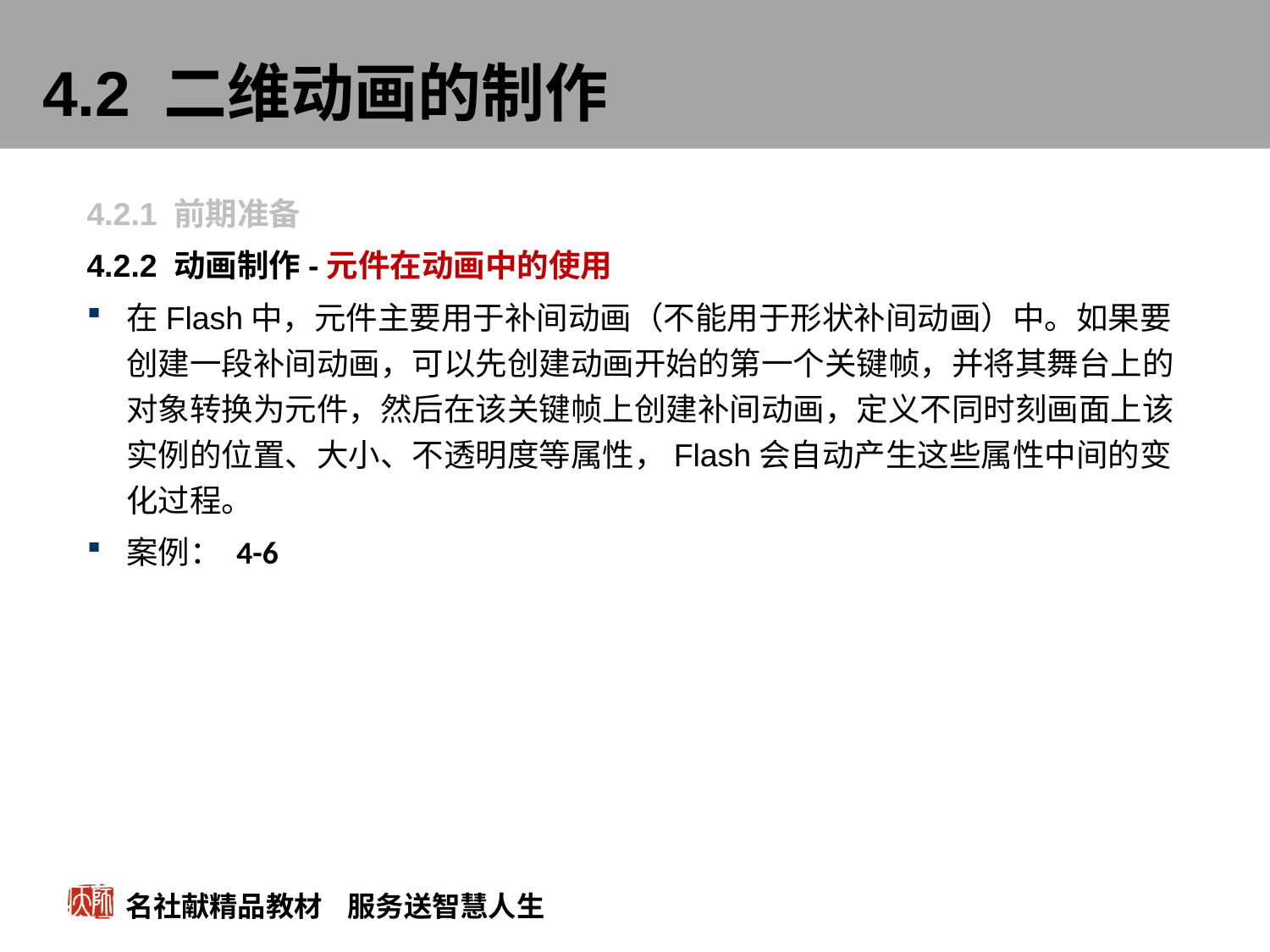

# 4.2 二维动画的制作
4.2.1 前期准备
4.2.2 动画制作-元件在动画中的使用
在Flash中，元件主要用于补间动画（不能用于形状补间动画）中。如果要创建一段补间动画，可以先创建动画开始的第一个关键帧，并将其舞台上的对象转换为元件，然后在该关键帧上创建补间动画，定义不同时刻画面上该实例的位置、大小、不透明度等属性，Flash会自动产生这些属性中间的变化过程。
案例： 4-6